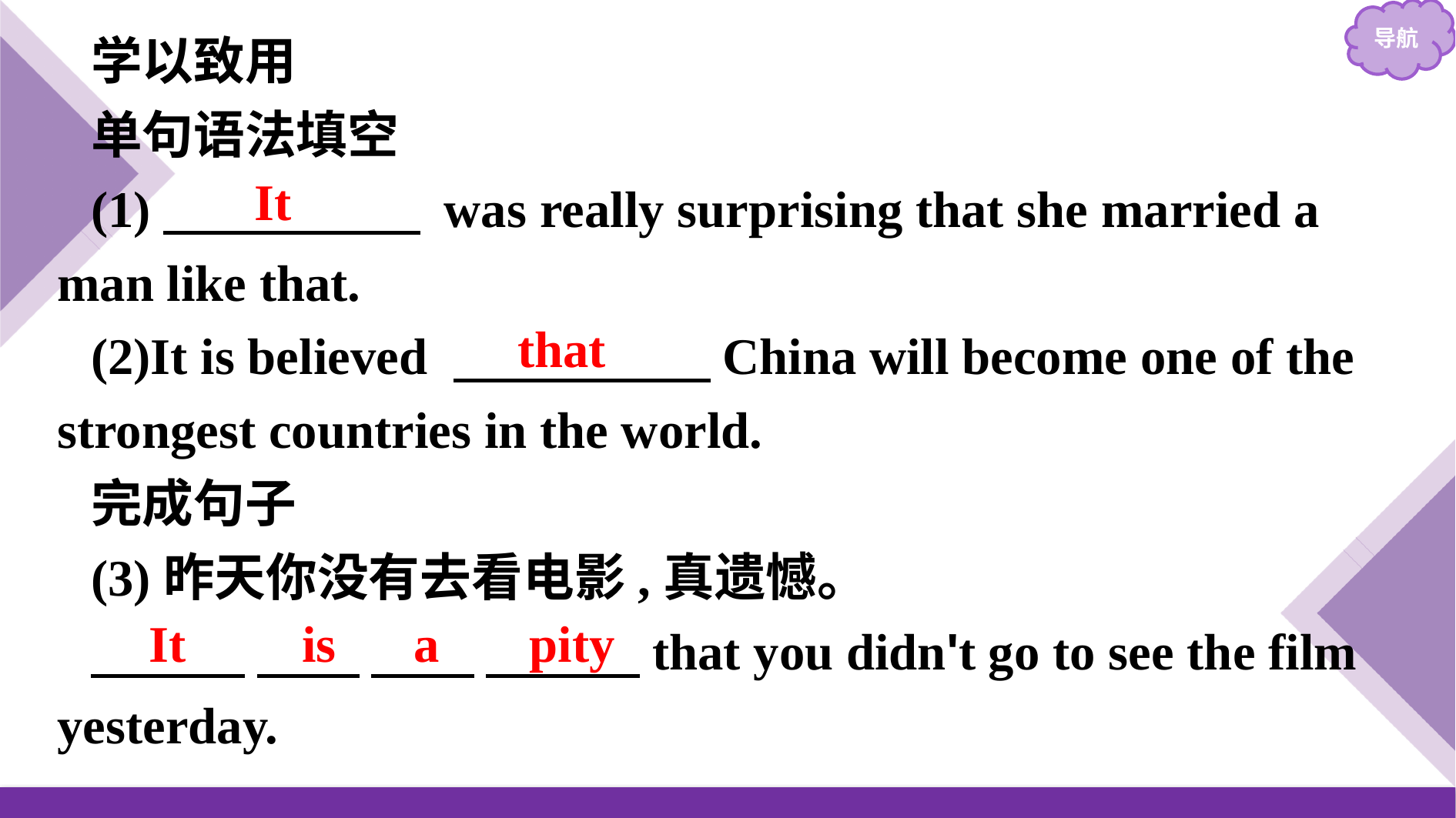

学以致用
单句语法填空
(1)　　　　　 was really surprising that she married a man like that.
(2)It is believed 　　　　　China will become one of the strongest countries in the world.
完成句子
(3)昨天你没有去看电影,真遗憾。
　　　 　　 　　 　　　that you didn't go to see the film yesterday.
It
that
It         is      a       pity